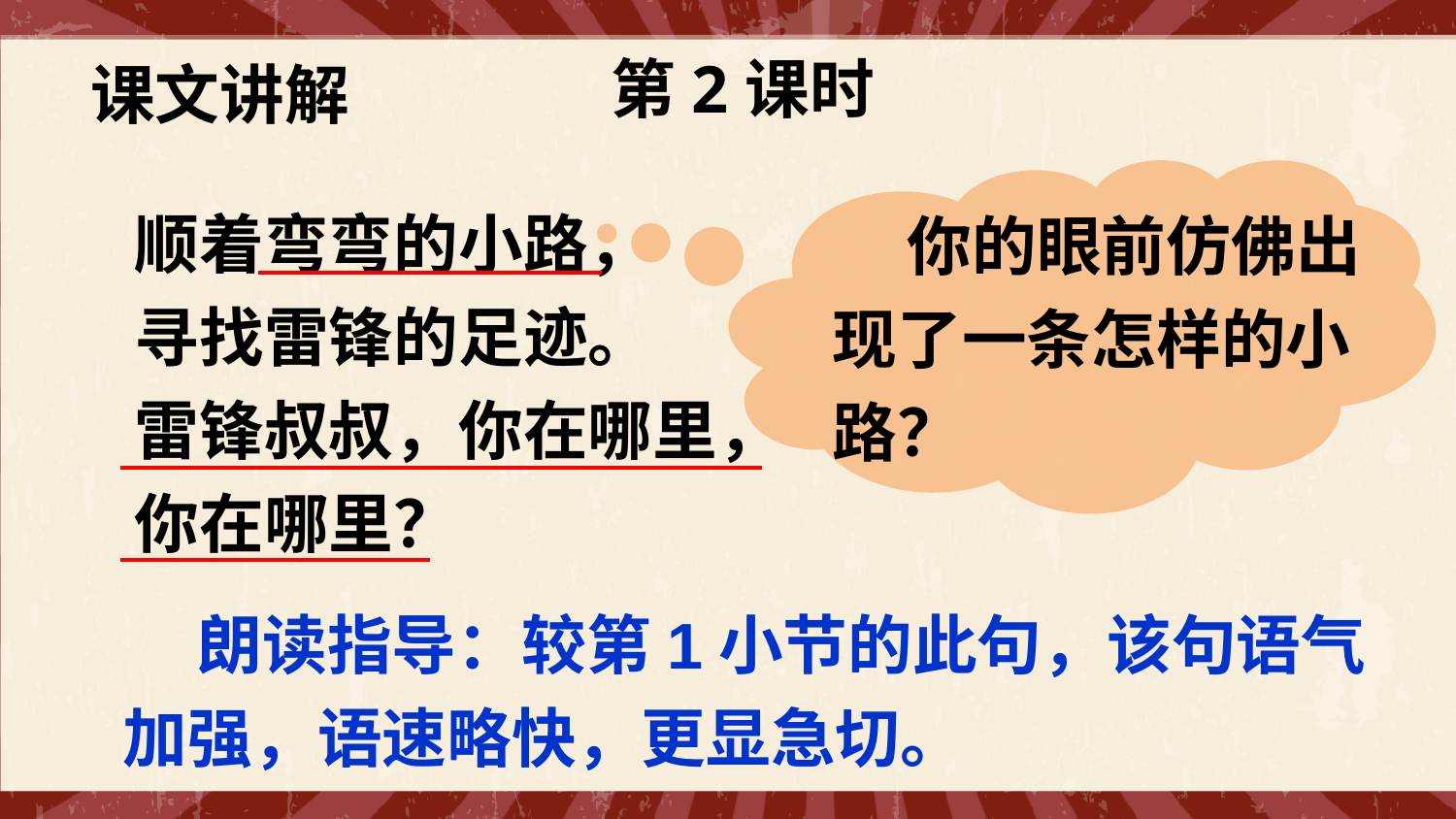

第2课时
课文讲解

    你的眼前仿佛出现了一条怎样的小路？
顺着弯弯的小路，
寻找雷锋的足迹。
雷锋叔叔，你在哪里，
你在哪里？
    朗读指导：较第1小节的此句，该句语气加强，语速略快，更显急切。